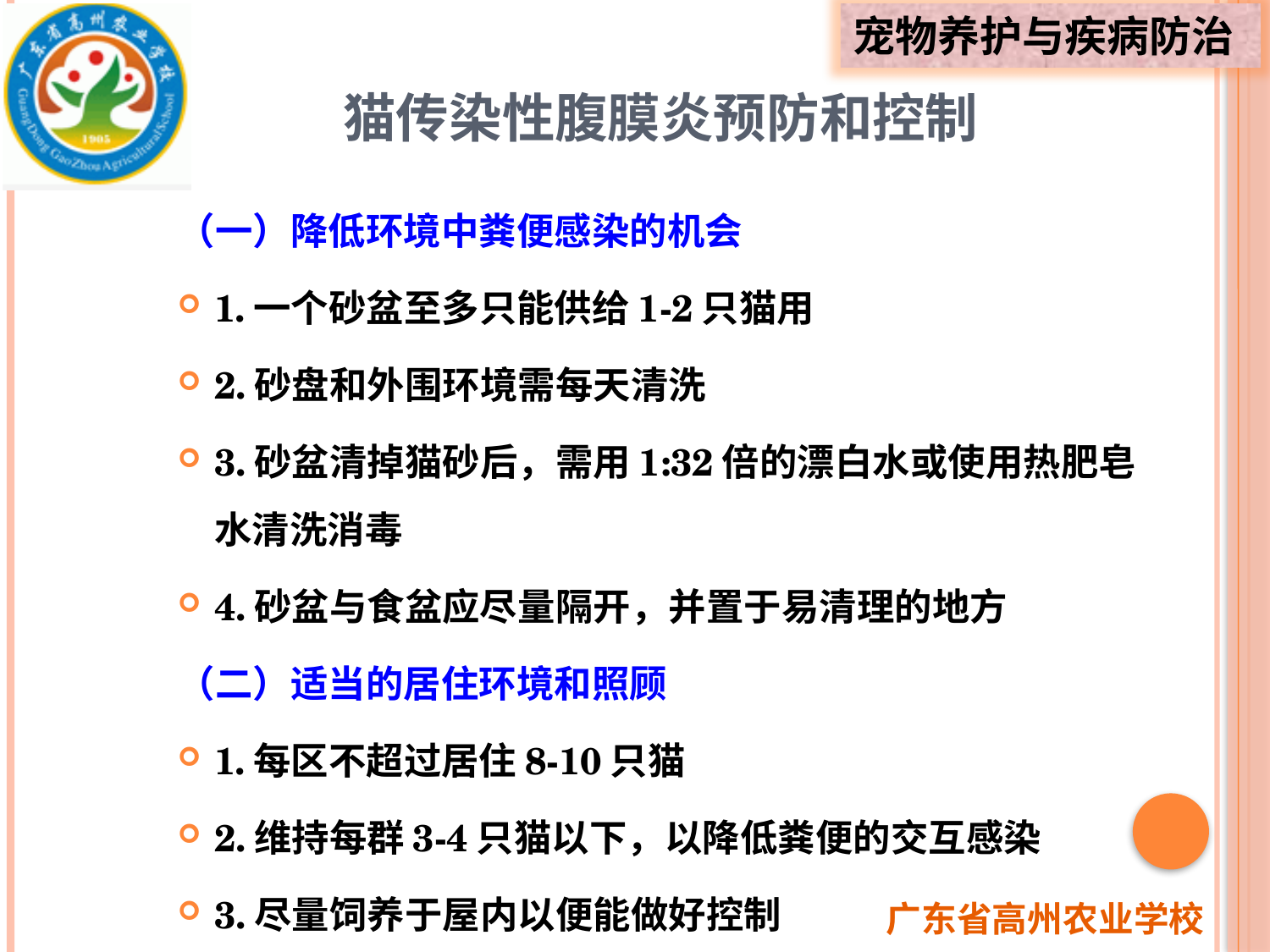

# 猫传染性腹膜炎预防和控制
（一）降低环境中粪便感染的机会
1.一个砂盆至多只能供给1-2只猫用
2.砂盘和外围环境需每天清洗
3.砂盆清掉猫砂后，需用1:32倍的漂白水或使用热肥皂水清洗消毒
4.砂盆与食盆应尽量隔开，并置于易清理的地方
（二）适当的居住环境和照顾
1.每区不超过居住8-10只猫
2.维持每群3-4只猫以下，以降低粪便的交互感染
3.尽量饲养于屋内以便能做好控制